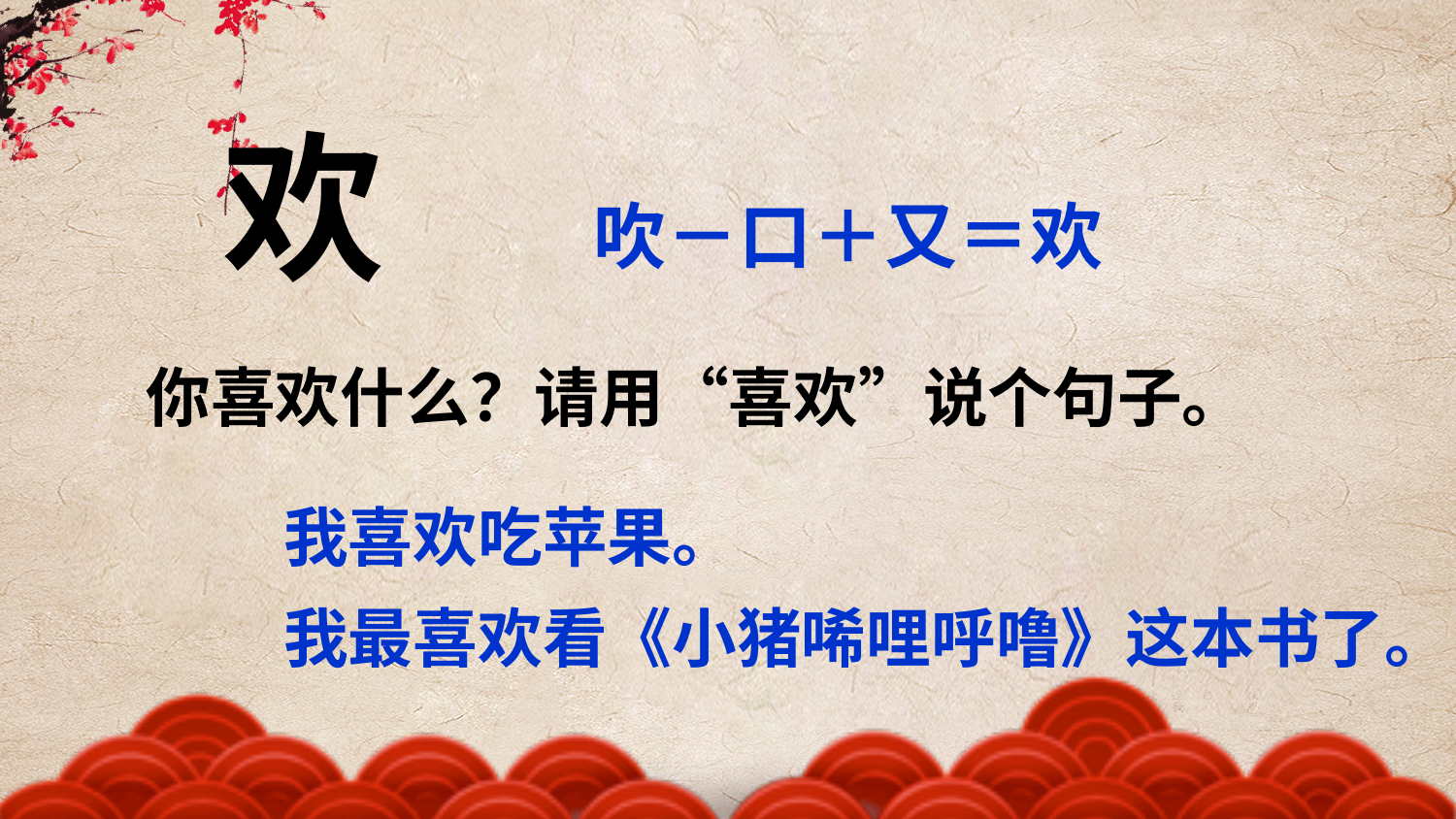

欢
吹－口＋又＝欢
你喜欢什么？请用“喜欢”说个句子。
我喜欢吃苹果。
我最喜欢看《小猪唏哩呼噜》这本书了。